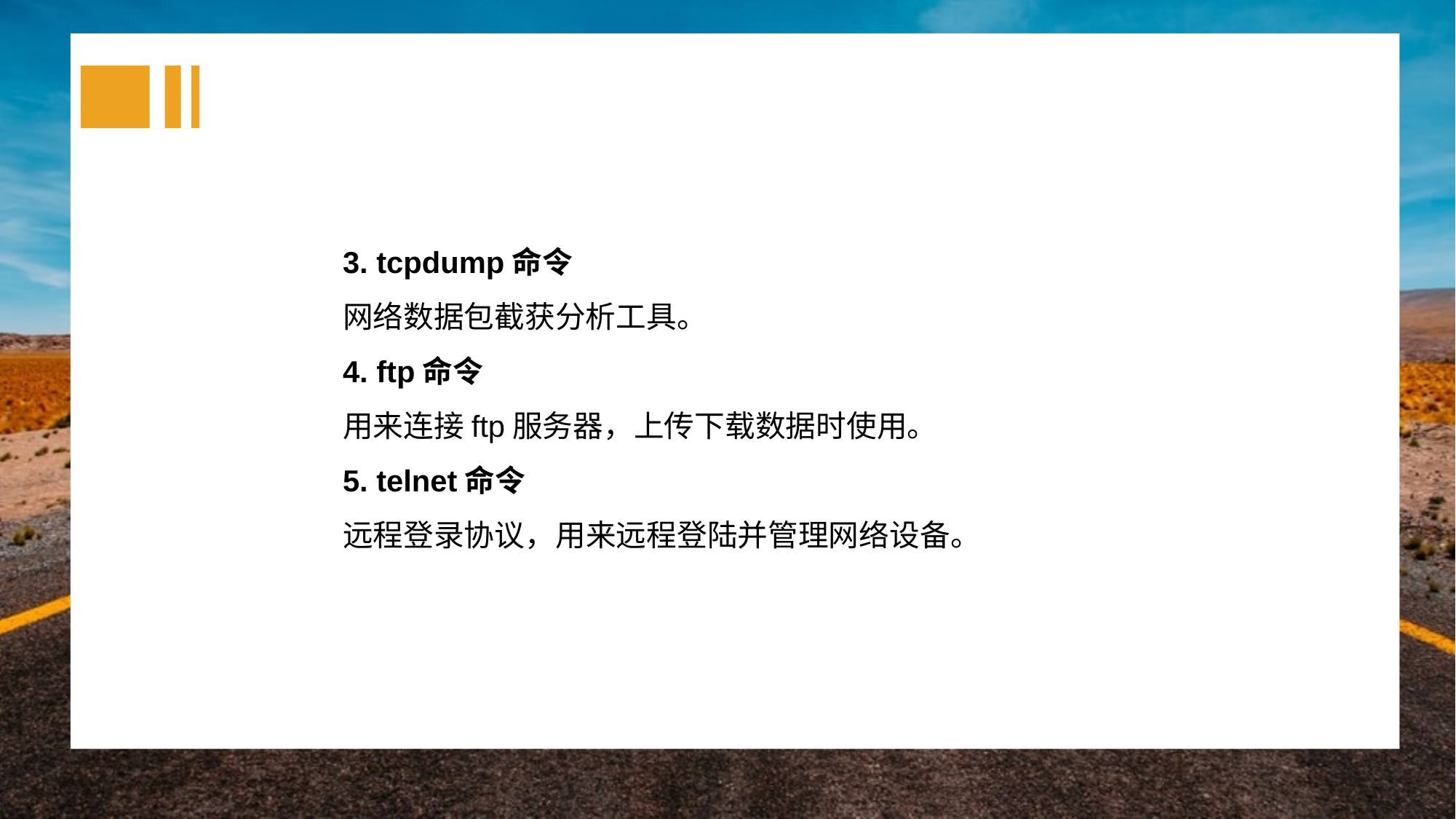

3. tcpdump命令
网络数据包截获分析工具。
4. ftp命令
用来连接ftp服务器，上传下载数据时使用。
5. telnet命令
远程登录协议，用来远程登陆并管理网络设备。